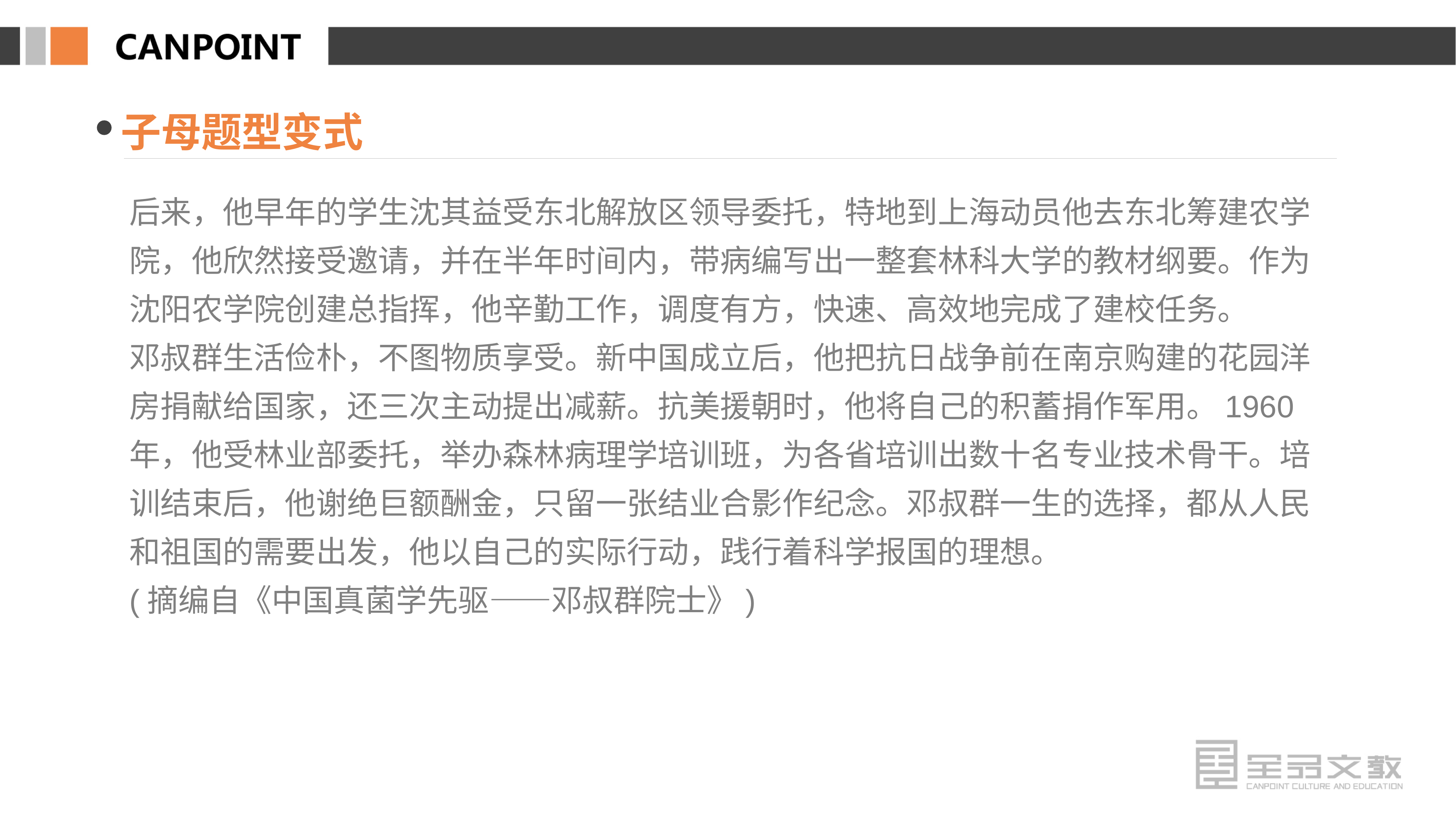

子母题型变式

后来，他早年的学生沈其益受东北解放区领导委托，特地到上海动员他去东北筹建农学院，他欣然接受邀请，并在半年时间内，带病编写出一整套林科大学的教材纲要。作为沈阳农学院创建总指挥，他辛勤工作，调度有方，快速、高效地完成了建校任务。
邓叔群生活俭朴，不图物质享受。新中国成立后，他把抗日战争前在南京购建的花园洋房捐献给国家，还三次主动提出减薪。抗美援朝时，他将自己的积蓄捐作军用。1960年，他受林业部委托，举办森林病理学培训班，为各省培训出数十名专业技术骨干。培训结束后，他谢绝巨额酬金，只留一张结业合影作纪念。邓叔群一生的选择，都从人民和祖国的需要出发，他以自己的实际行动，践行着科学报国的理想。
(摘编自《中国真菌学先驱——邓叔群院士》)